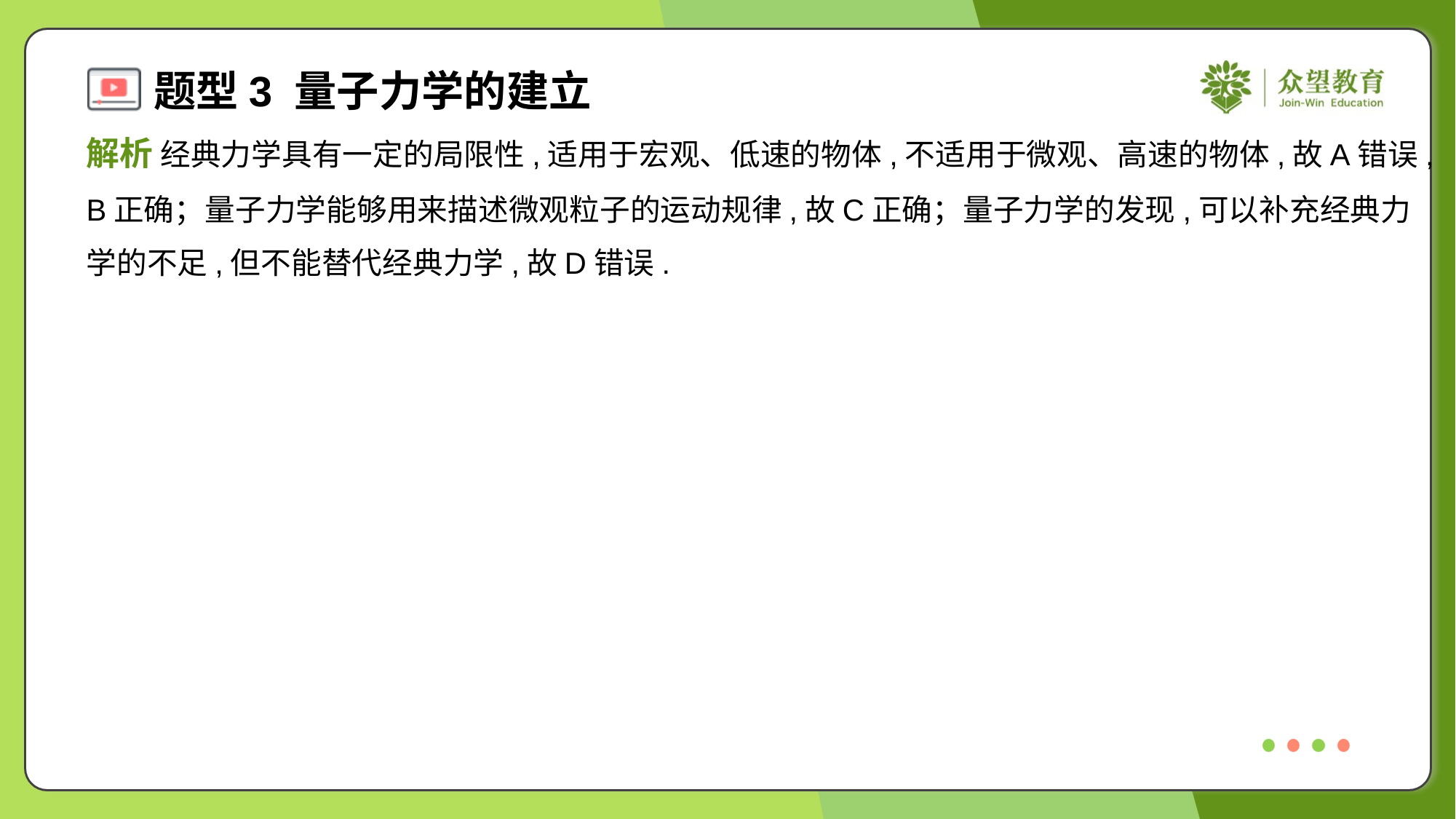

解析 经典力学具有一定的局限性,适用于宏观、低速的物体,不适用于微观、高速的物体,故A错误,
B正确；量子力学能够用来描述微观粒子的运动规律,故C正确；量子力学的发现,可以补充经典力
学的不足,但不能替代经典力学,故D错误.